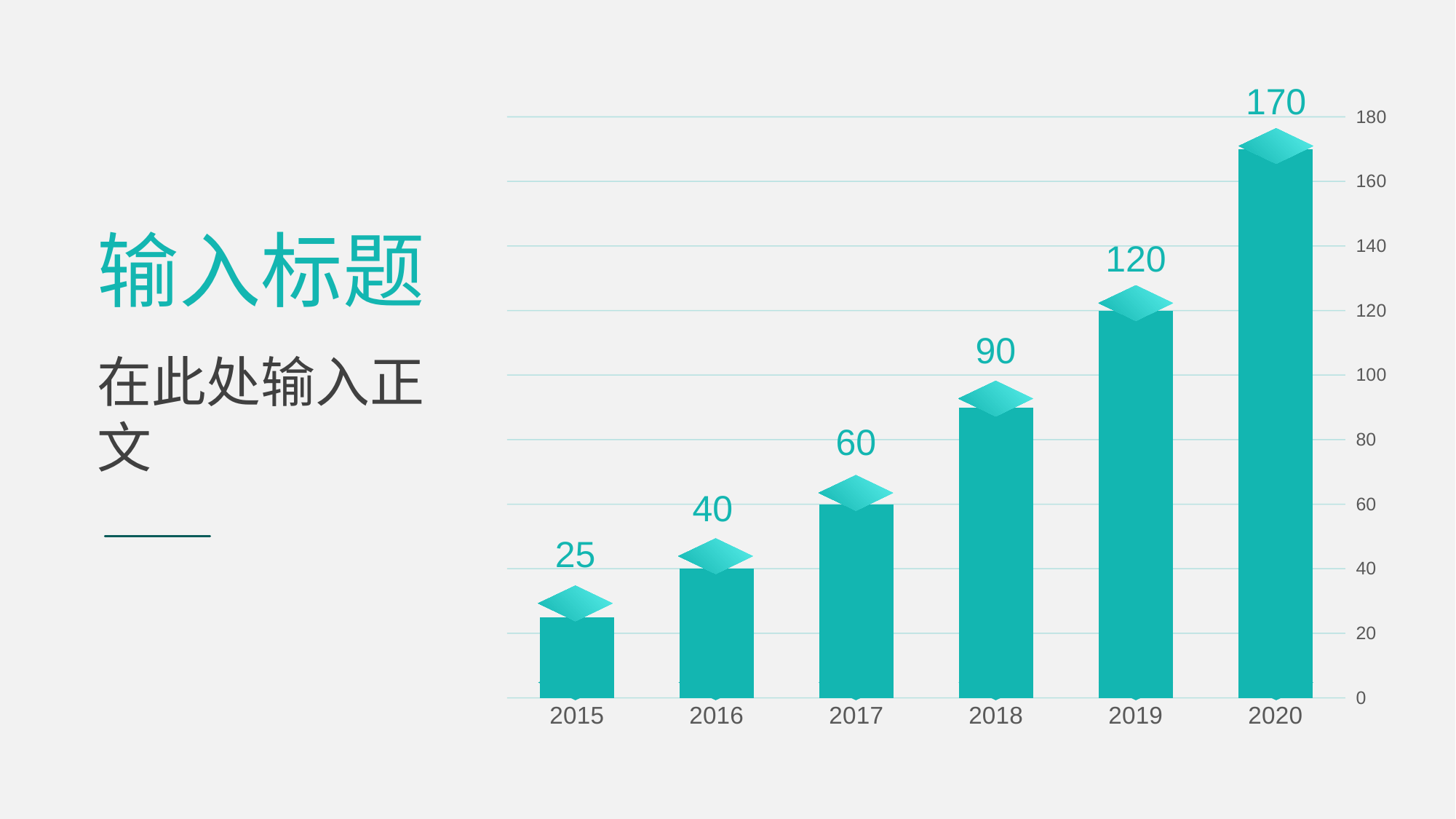

170

### Chart

| Category | 系列 1 |
|---|---|
| 2015 | 25.0 |
| 2016 | 40.0 |
| 2017 | 60.0 |
| 2018 | 90.0 |
| 2019 | 120.0 |
| 2020 | 170.0 |
输入标题
120

90
在此处输入正文

60

40

25